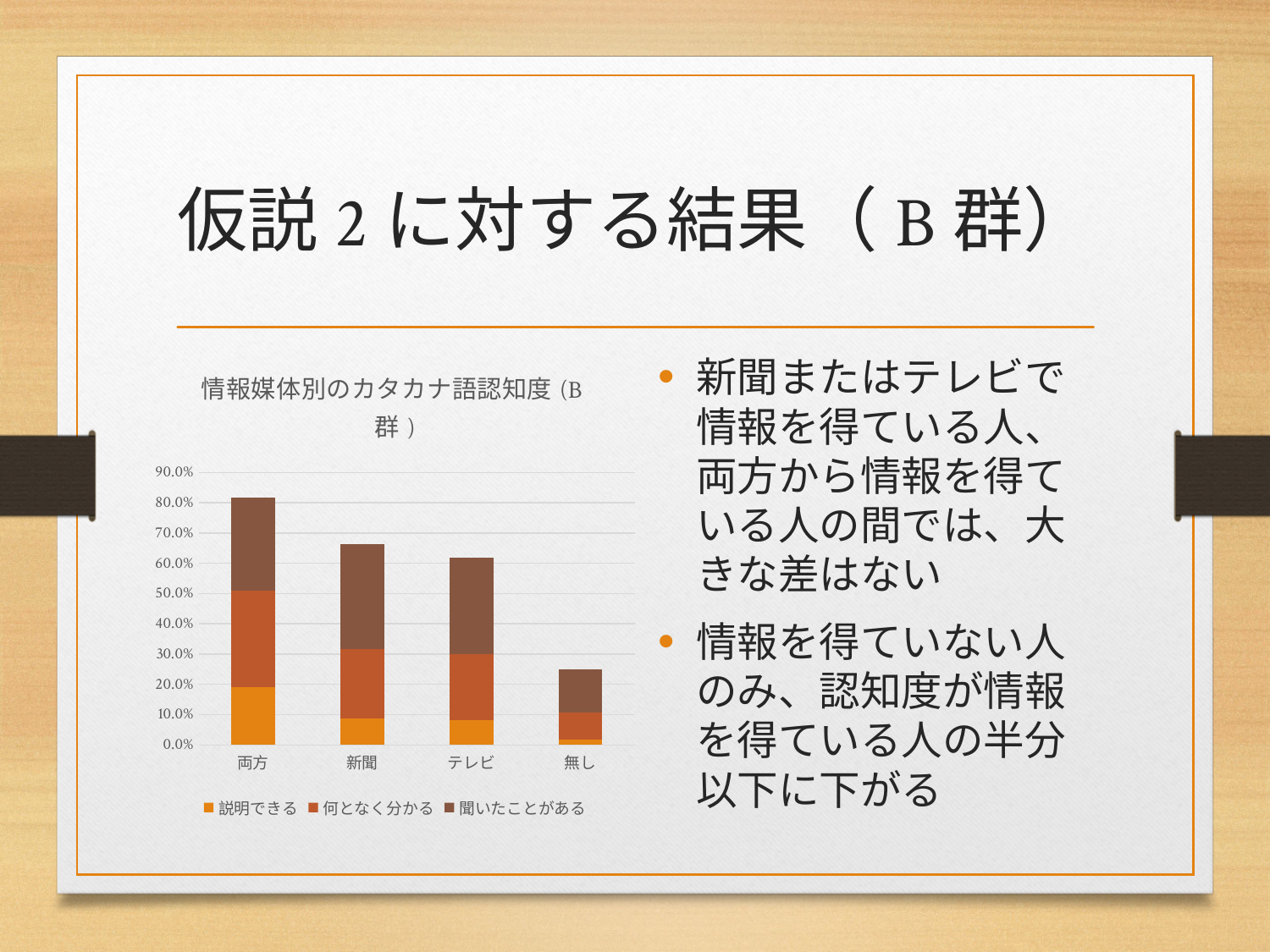

# 仮説2に対する結果（B群）

### Chart: 情報媒体別のカタカナ語認知度(B群)

| Category | 説明できる | 何となく分かる | 聞いたことがある |
|---|---|---|---|
| 無し | 0.018518518518518517 | 0.08888888888888889 | 0.14074074074074075 |
| テレビ | 0.08275862068965517 | 0.21724137931034482 | 0.31724137931034485 |
| 新聞 | 0.088 | 0.228 | 0.348 |
| 両方 | 0.18947368421052632 | 0.32105263157894737 | 0.30526315789473685 |
新聞またはテレビで情報を得ている人、両方から情報を得ている人の間では、大きな差はない
情報を得ていない人のみ、認知度が情報を得ている人の半分以下に下がる